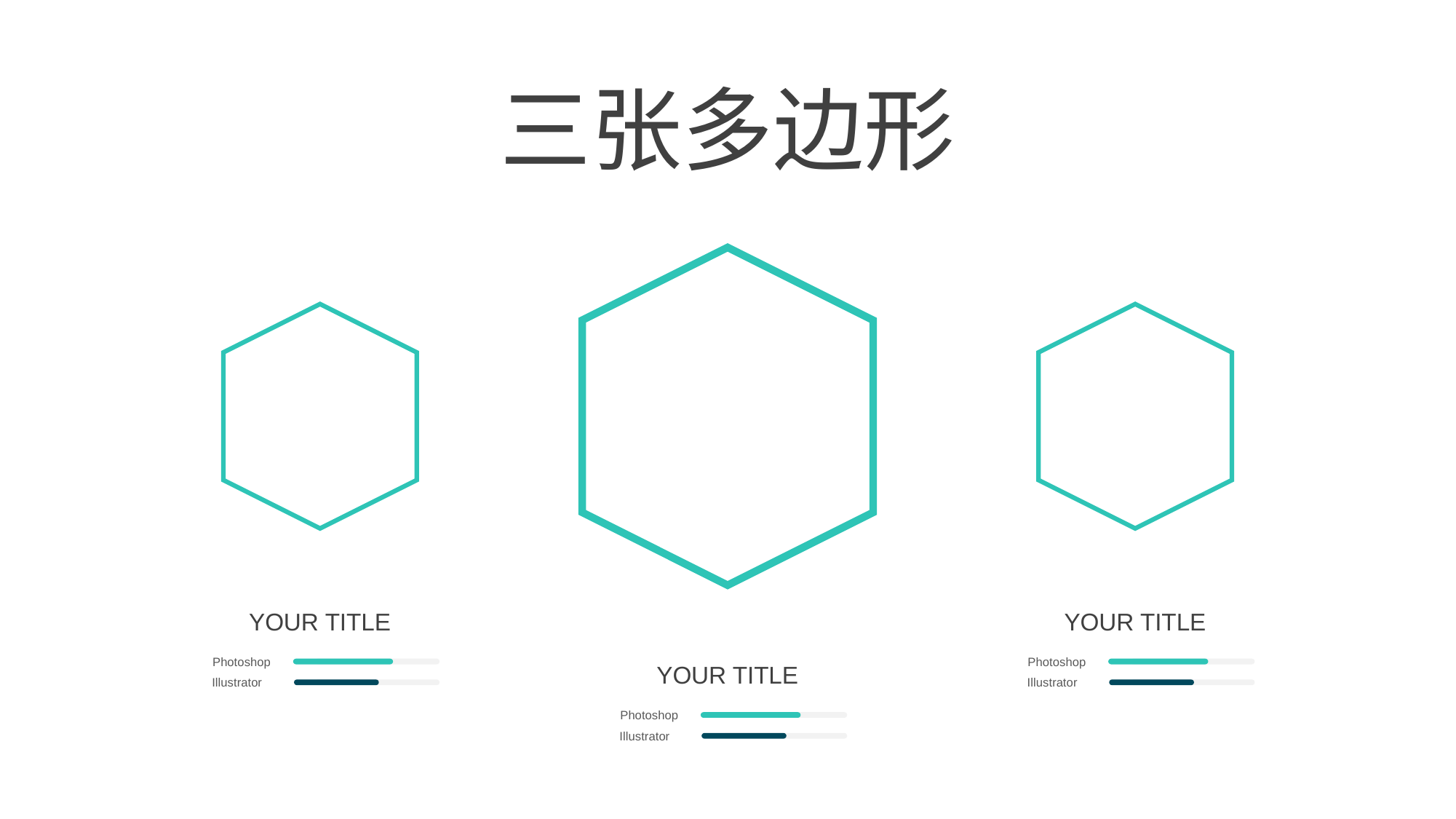

三张多边形

YOUR TITLE
YOUR TITLE
Photoshop

Illustrator

Photoshop

Illustrator

YOUR TITLE
Photoshop

Illustrator